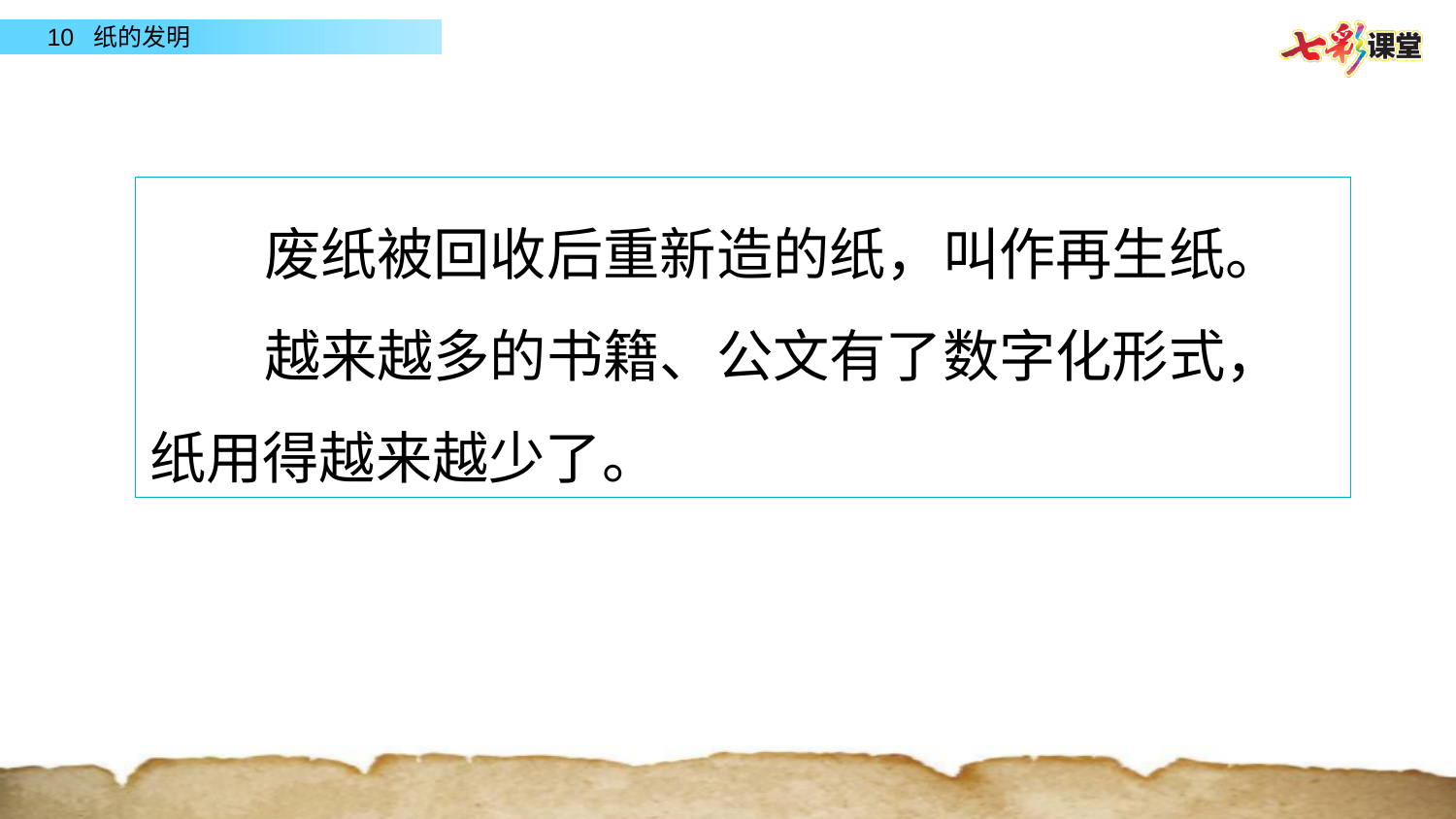

废纸被回收后重新造的纸，叫作再生纸。
        越来越多的书籍、公文有了数字化形式，纸用得越来越少了。